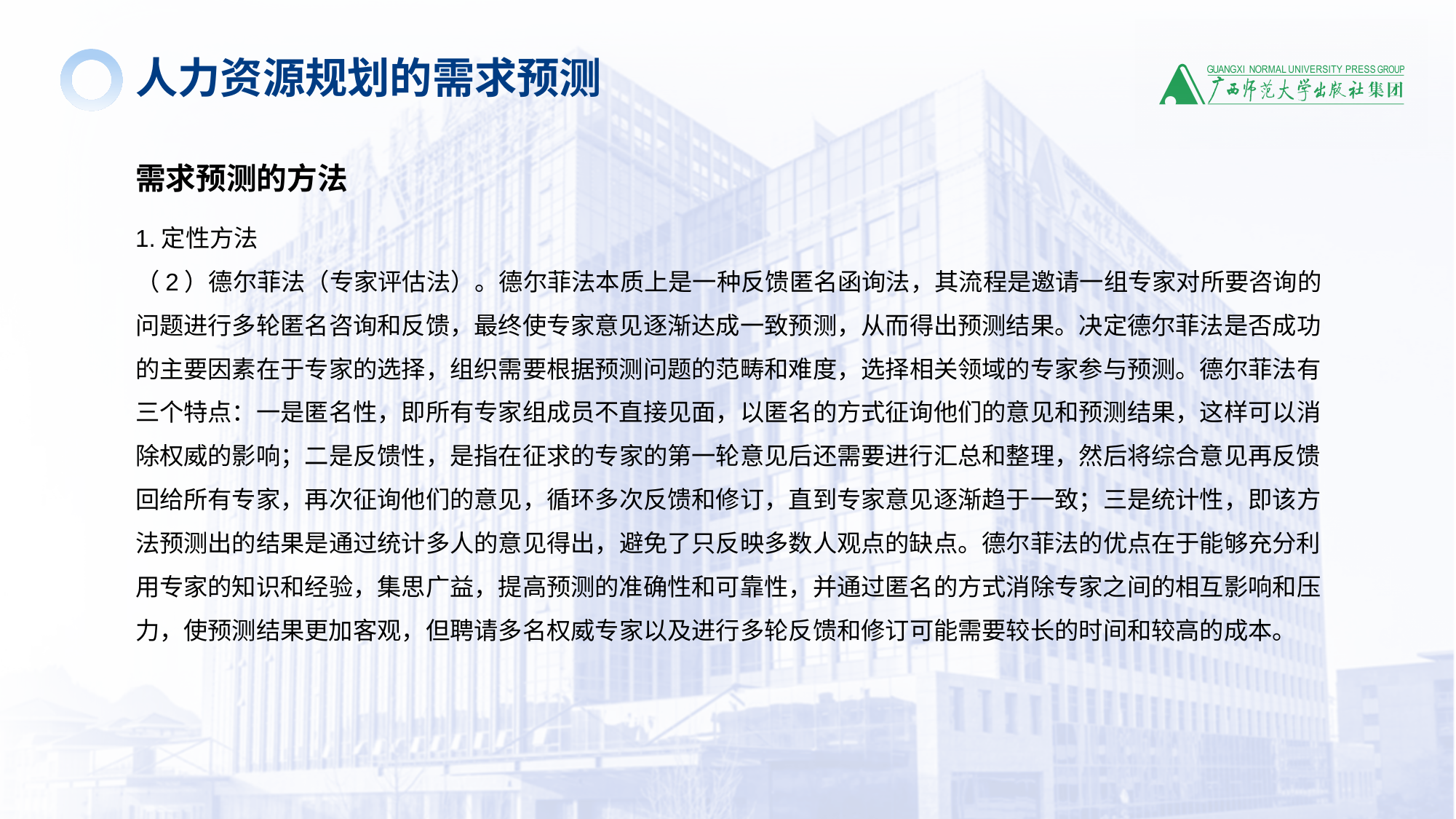

人力资源规划的需求预测

需求预测的方法
1.定性方法
（2）德尔菲法（专家评估法）。德尔菲法本质上是一种反馈匿名函询法，其流程是邀请一组专家对所要咨询的问题进行多轮匿名咨询和反馈，最终使专家意见逐渐达成一致预测，从而得出预测结果。决定德尔菲法是否成功的主要因素在于专家的选择，组织需要根据预测问题的范畴和难度，选择相关领域的专家参与预测。德尔菲法有三个特点：一是匿名性，即所有专家组成员不直接见面，以匿名的方式征询他们的意见和预测结果，这样可以消除权威的影响；二是反馈性，是指在征求的专家的第一轮意见后还需要进行汇总和整理，然后将综合意见再反馈回给所有专家，再次征询他们的意见，循环多次反馈和修订，直到专家意见逐渐趋于一致；三是统计性，即该方法预测出的结果是通过统计多人的意见得出，避免了只反映多数人观点的缺点。德尔菲法的优点在于能够充分利用专家的知识和经验，集思广益，提高预测的准确性和可靠性，并通过匿名的方式消除专家之间的相互影响和压力，使预测结果更加客观，但聘请多名权威专家以及进行多轮反馈和修订可能需要较长的时间和较高的成本。